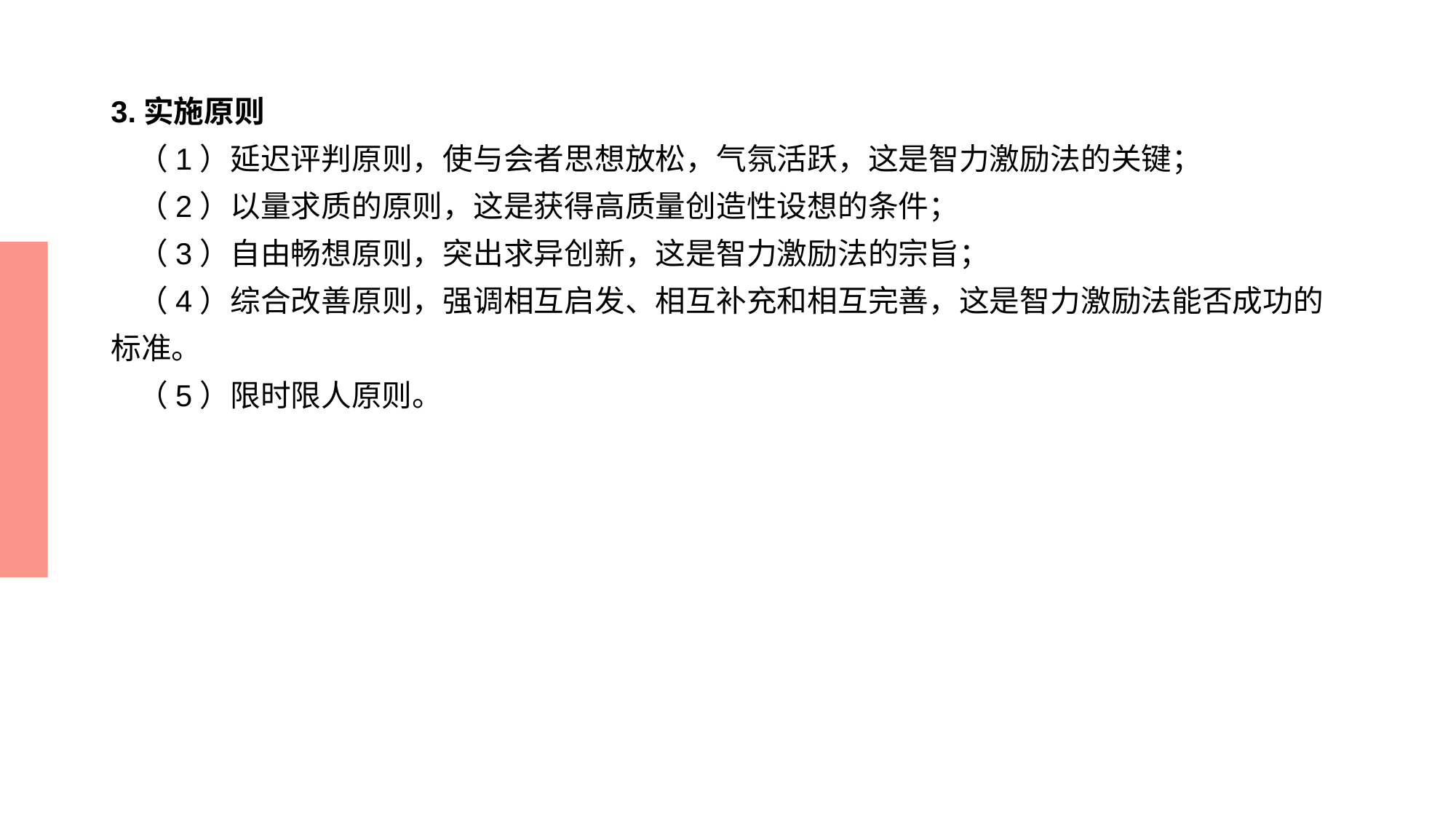

# 3.实施原则 （1）延迟评判原则，使与会者思想放松，气氛活跃，这是智力激励法的关键； （2）以量求质的原则，这是获得高质量创造性设想的条件； （3）自由畅想原则，突出求异创新，这是智力激励法的宗旨； （4）综合改善原则，强调相互启发、相互补充和相互完善，这是智力激励法能否成功的标准。 （5）限时限人原则。